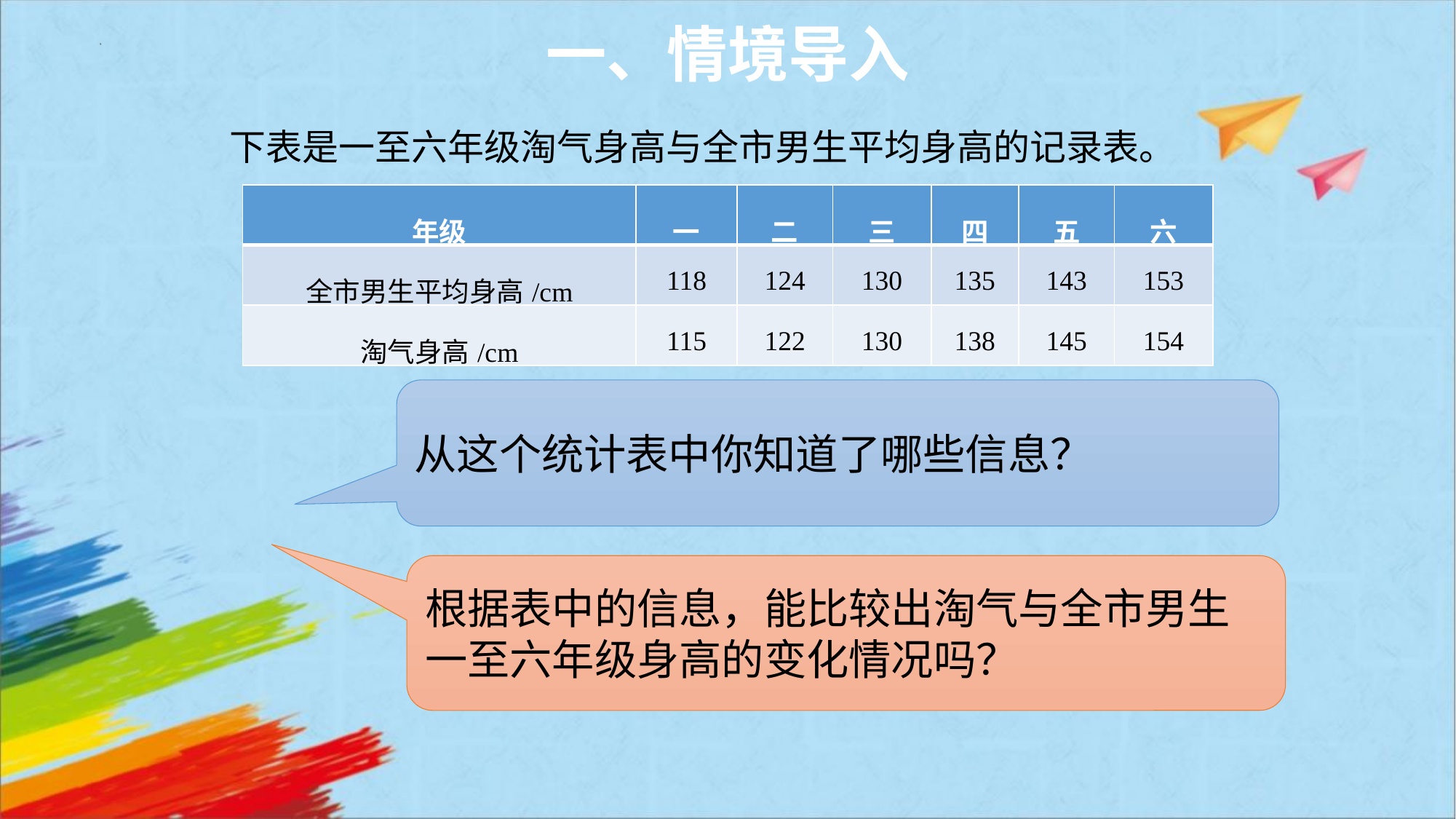

一、情境导入
下表是一至六年级淘气身高与全市男生平均身高的记录表。
| 年级 | 一 | 二 | 三 | 四 | 五 | 六 |
| --- | --- | --- | --- | --- | --- | --- |
| 全市男生平均身高/cm | 118 | 124 | 130 | 135 | 143 | 153 |
| 淘气身高/cm | 115 | 122 | 130 | 138 | 145 | 154 |
从这个统计表中你知道了哪些信息？
根据表中的信息，能比较出淘气与全市男生一至六年级身高的变化情况吗？